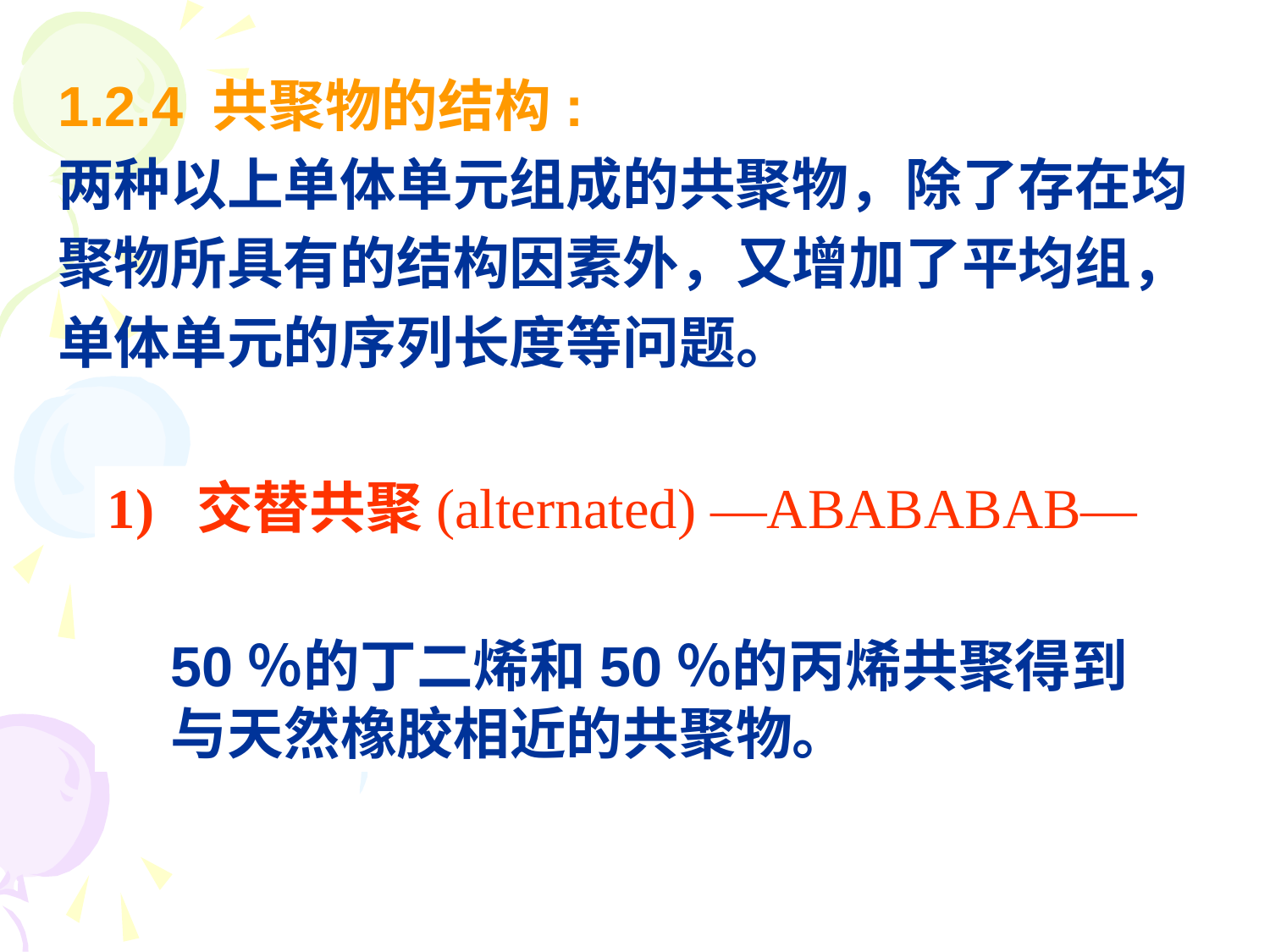

1.2.4 共聚物的结构:
两种以上单体单元组成的共聚物，除了存在均
聚物所具有的结构因素外，又增加了平均组，
单体单元的序列长度等问题。
1)  交替共聚(alternated) —ABABABAB—

50％的丁二烯和50％的丙烯共聚得到与天然橡胶相近的共聚物。